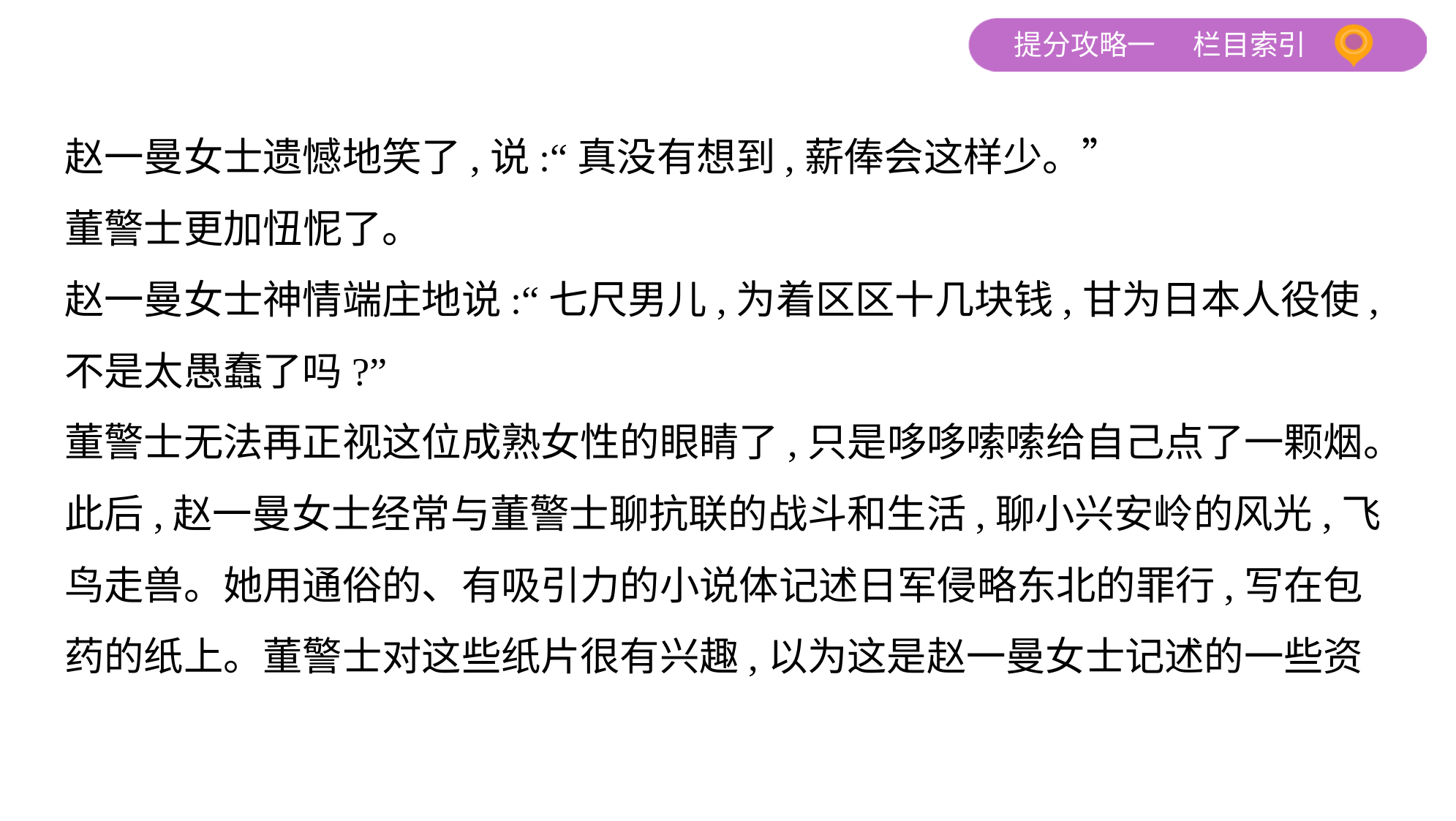

赵一曼女士遗憾地笑了,说:“真没有想到,薪俸会这样少。”
董警士更加忸怩了。
赵一曼女士神情端庄地说:“七尺男儿,为着区区十几块钱,甘为日本人役使,
不是太愚蠢了吗?”
董警士无法再正视这位成熟女性的眼睛了,只是哆哆嗦嗦给自己点了一颗烟。
此后,赵一曼女士经常与董警士聊抗联的战斗和生活,聊小兴安岭的风光,飞
鸟走兽。她用通俗的、有吸引力的小说体记述日军侵略东北的罪行,写在包
药的纸上。董警士对这些纸片很有兴趣,以为这是赵一曼女士记述的一些资